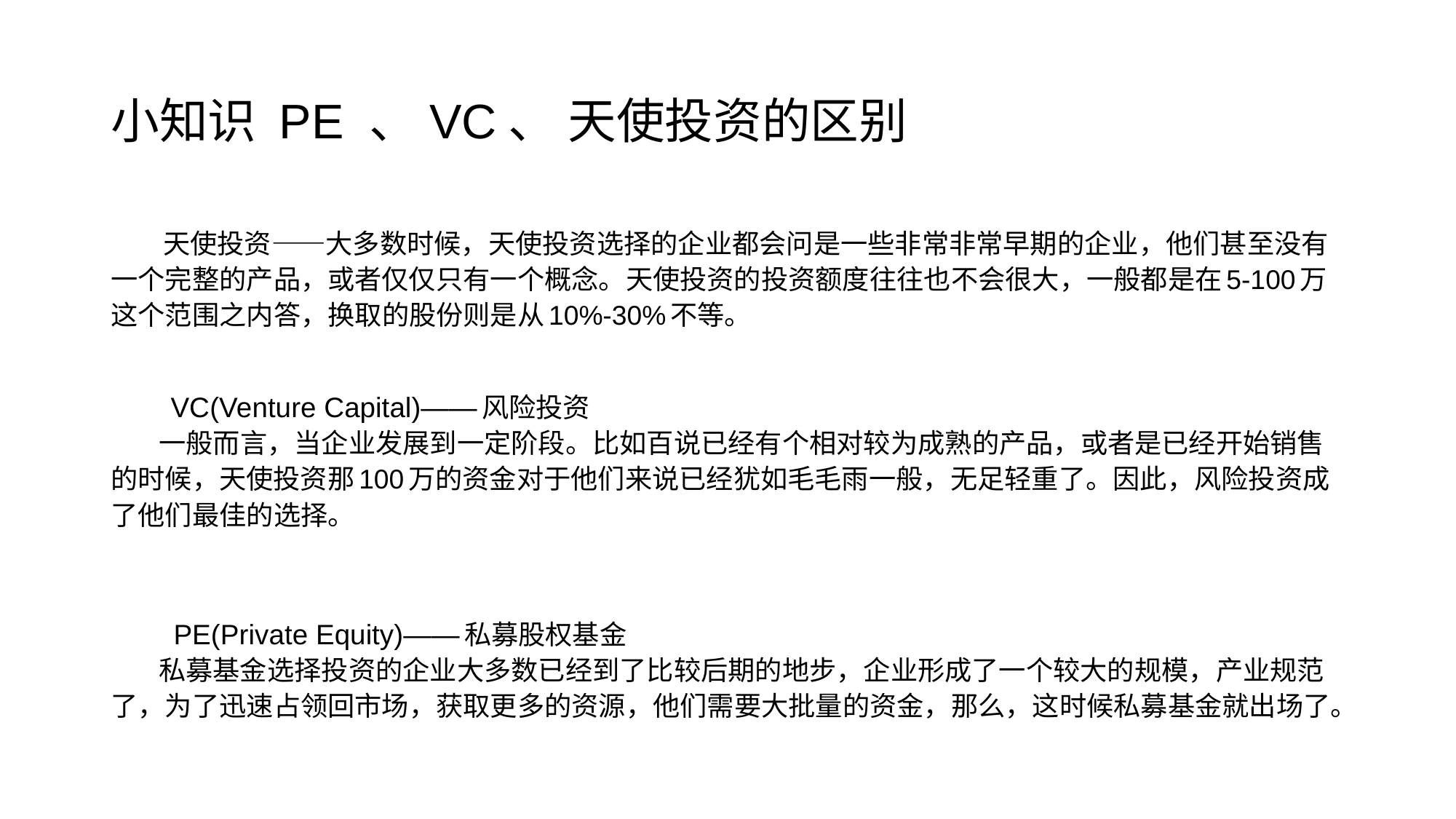

# 小知识 PE 、VC、 天使投资的区别
        天使投资——大多数时候，天使投资选择的企业都会问是一些非常非常早期的企业，他们甚至没有一个完整的产品，或者仅仅只有一个概念。天使投资的投资额度往往也不会很大，一般都是在5-100万这个范围之内答，换取的股份则是从10%-30%不等。

        VC(Venture Capital)——风险投资
        一般而言，当企业发展到一定阶段。比如百说已经有个相对较为成熟的产品，或者是已经开始销售的时候，天使投资那100万的资金对于他们来说已经犹如毛毛雨一般，无足轻重了。因此，风险投资成了他们最佳的选择。
        PE(Private Equity)——私募股权基金
        私募基金选择投资的企业大多数已经到了比较后期的地步，企业形成了一个较大的规模，产业规范了，为了迅速占领回市场，获取更多的资源，他们需要大批量的资金，那么，这时候私募基金就出场了。